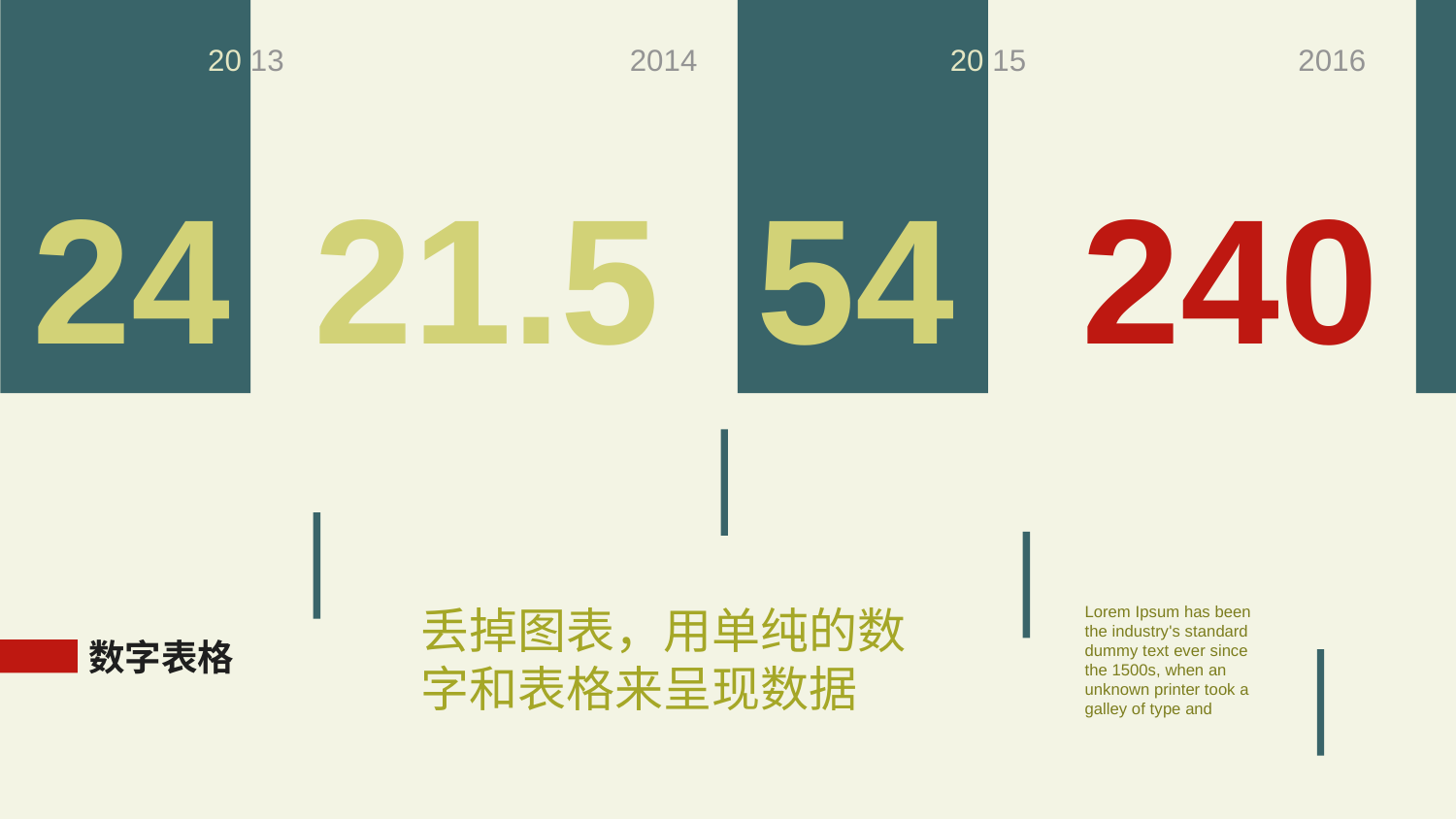

20 13
2014
20 15
2016
24
21.5
54
240

丢掉图表，用单纯的数字和表格来呈现数据
Lorem Ipsum has been the industry's standard dummy text ever since the 1500s, when an unknown printer took a galley of type and
数字表格